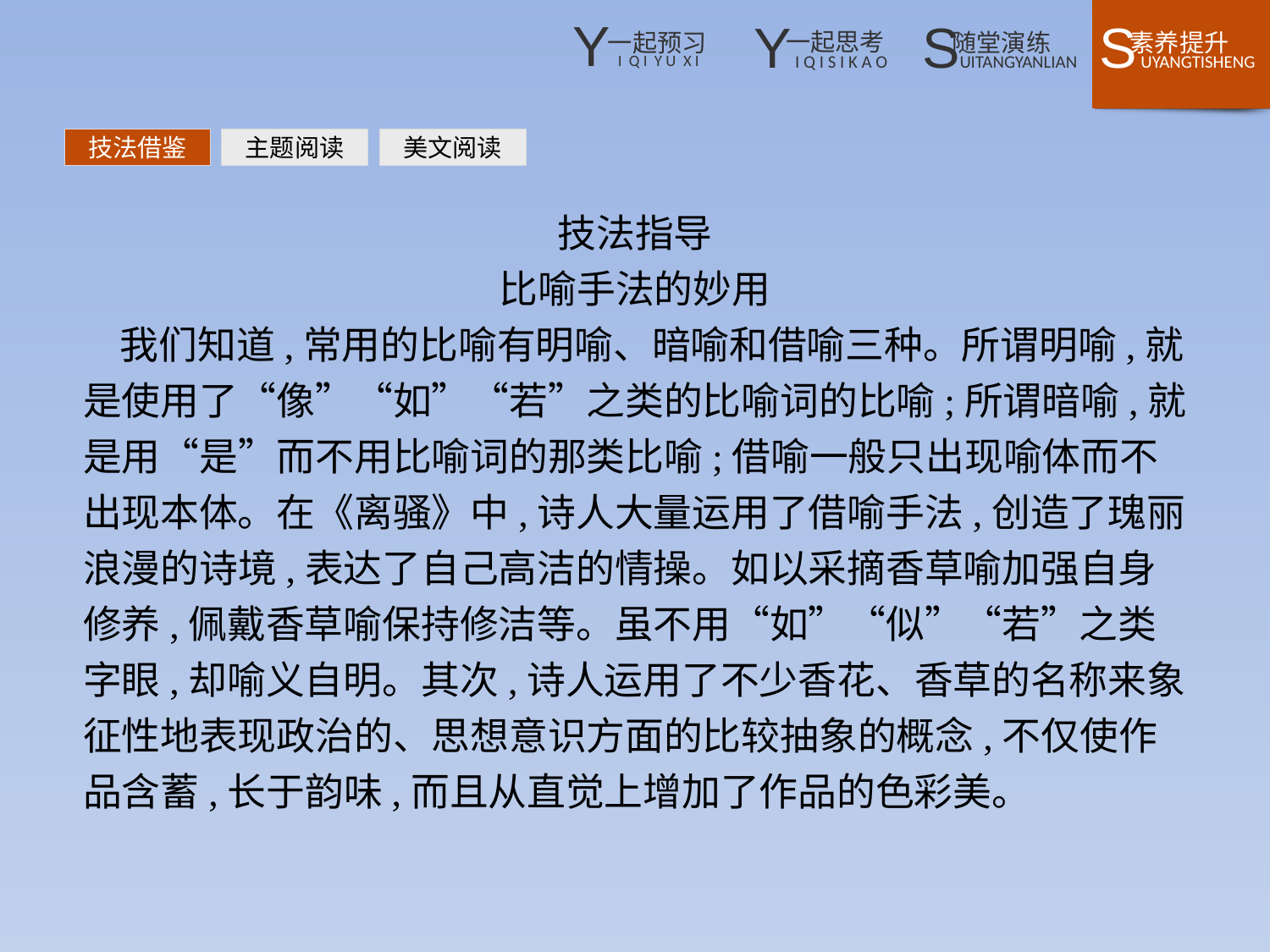

技法借鉴
主题阅读
美文阅读
技法指导
比喻手法的妙用
我们知道,常用的比喻有明喻、暗喻和借喻三种。所谓明喻,就是使用了“像”“如”“若”之类的比喻词的比喻;所谓暗喻,就是用“是”而不用比喻词的那类比喻;借喻一般只出现喻体而不出现本体。在《离骚》中,诗人大量运用了借喻手法,创造了瑰丽浪漫的诗境,表达了自己高洁的情操。如以采摘香草喻加强自身修养,佩戴香草喻保持修洁等。虽不用“如”“似”“若”之类字眼,却喻义自明。其次,诗人运用了不少香花、香草的名称来象征性地表现政治的、思想意识方面的比较抽象的概念,不仅使作品含蓄,长于韵味,而且从直觉上增加了作品的色彩美。